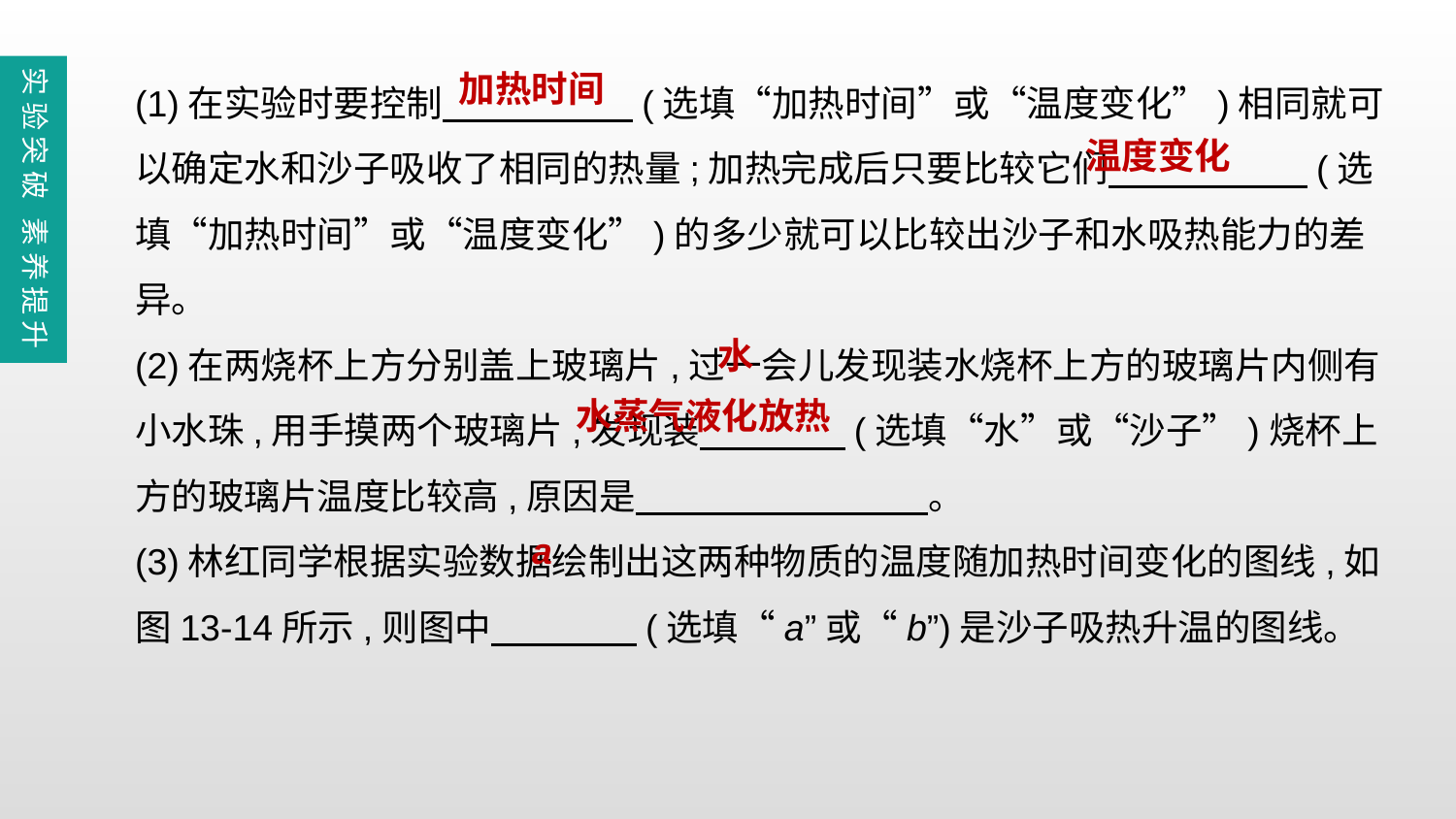

(1)在实验时要控制　　　　 　(选填“加热时间”或“温度变化”)相同就可以确定水和沙子吸收了相同的热量;加热完成后只要比较它们　　　　 　 (选填“加热时间”或“温度变化”)的多少就可以比较出沙子和水吸热能力的差异。
(2)在两烧杯上方分别盖上玻璃片,过一会儿发现装水烧杯上方的玻璃片内侧有小水珠,用手摸两个玻璃片,发现装　　　　(选填“水”或“沙子”)烧杯上方的玻璃片温度比较高,原因是　　　　         　　。
(3)林红同学根据实验数据绘制出这两种物质的温度随加热时间变化的图线,如图13-14所示,则图中　　　　(选填“a”或“b”)是沙子吸热升温的图线。

实验突破 素养提升
加热时间
温度变化
水
水蒸气液化放热
a